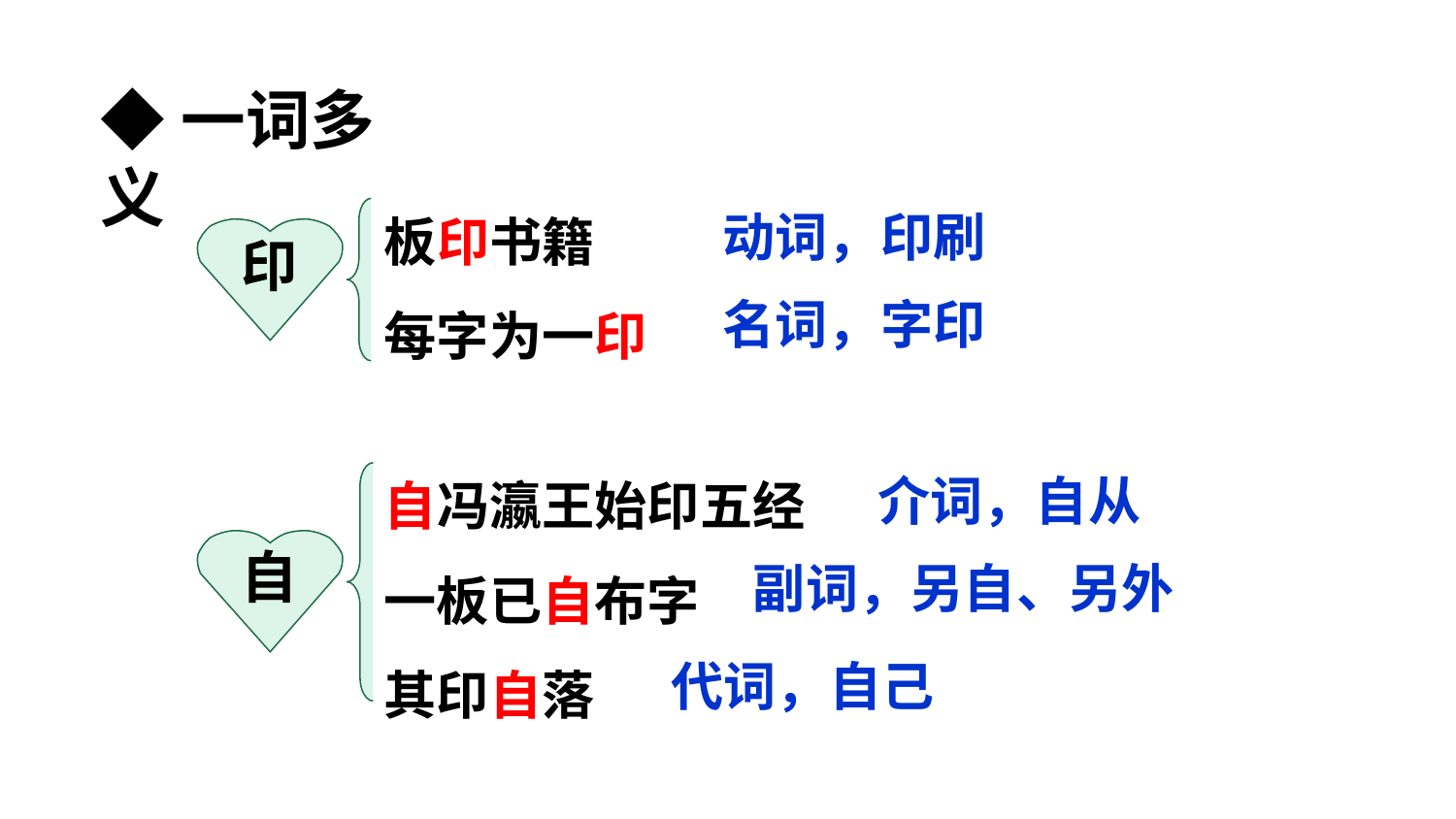

◆一词多义
板印书籍
每字为一印
动词，印刷

印
名词，字印
自冯瀛王始印五经
一板已自布字
其印自落
介词，自从

自
副词，另自、另外
代词，自己